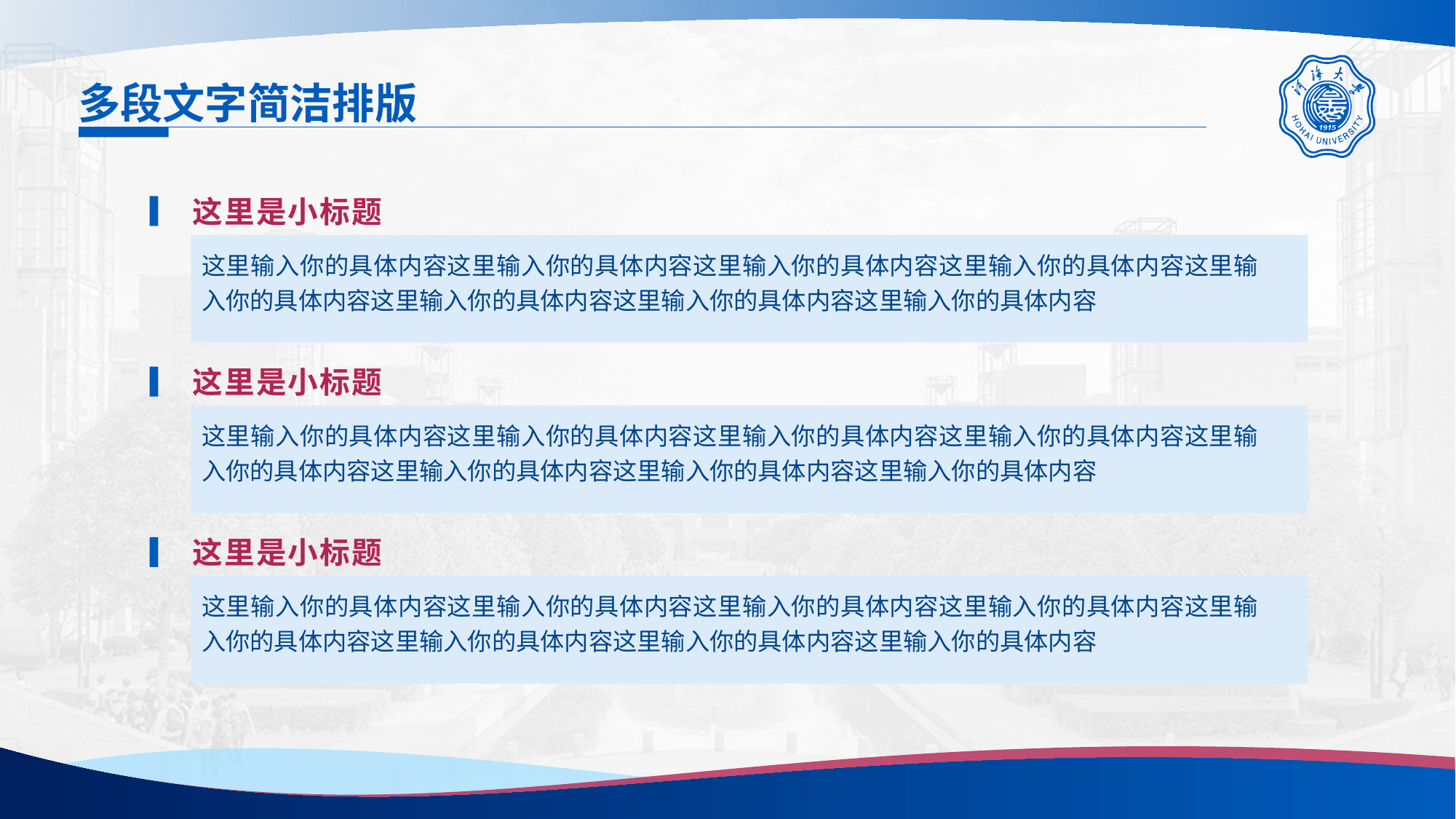

# 多段文字简洁排版
这里是小标题
这里输入你的具体内容这里输入你的具体内容这里输入你的具体内容这里输入你的具体内容这里输入你的具体内容这里输入你的具体内容这里输入你的具体内容这里输入你的具体内容

这里是小标题
这里输入你的具体内容这里输入你的具体内容这里输入你的具体内容这里输入你的具体内容这里输入你的具体内容这里输入你的具体内容这里输入你的具体内容这里输入你的具体内容

这里是小标题
这里输入你的具体内容这里输入你的具体内容这里输入你的具体内容这里输入你的具体内容这里输入你的具体内容这里输入你的具体内容这里输入你的具体内容这里输入你的具体内容